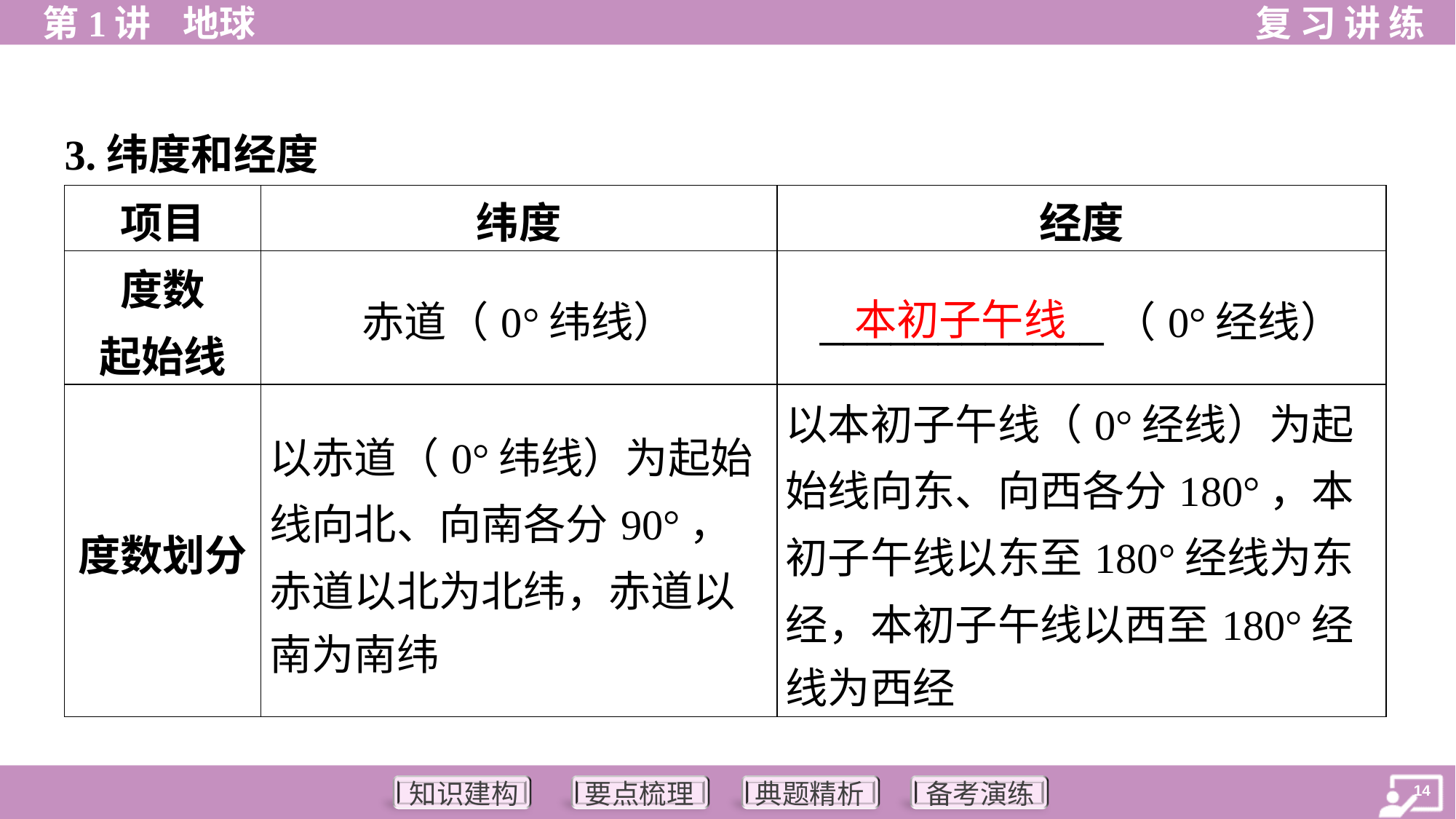

3.纬度和经度
| 项目 | 纬度 | 经度 |
| --- | --- | --- |
| 度数 起始线 | 赤道（0°纬线） | \_\_\_\_\_\_\_\_\_\_\_\_（0°经线） |
| 度数划分 | 以赤道（0°纬线）为起始 线向北、向南各分90°， 赤道以北为北纬，赤道以 南为南纬 | 以本初子午线（0°经线）为起 始线向东、向西各分180°，本 初子午线以东至180°经线为东 经，本初子午线以西至180°经 线为西经 |
本初子午线